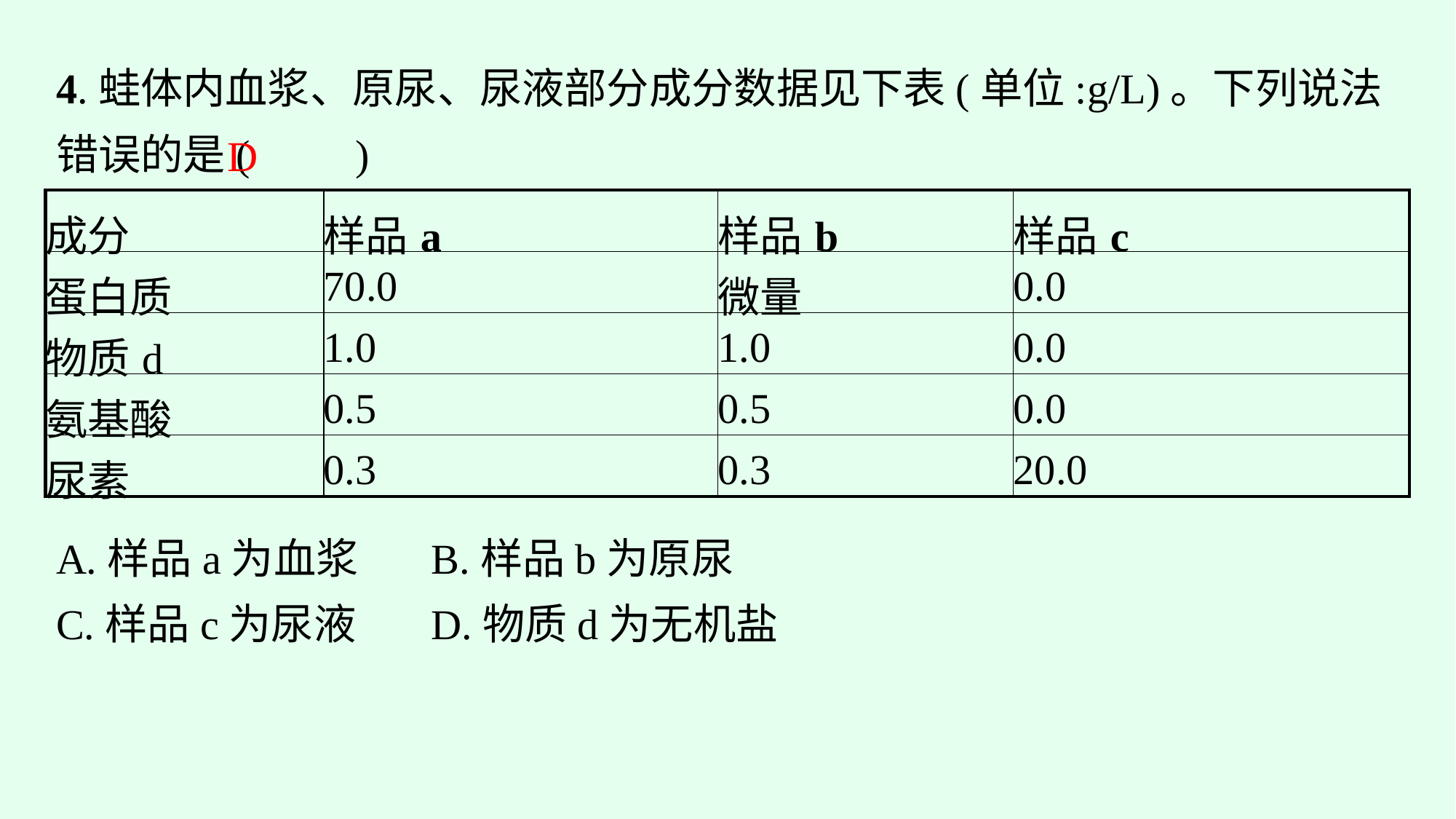

4.蛙体内血浆、原尿、尿液部分成分数据见下表(单位:g/L)。下列说法错误的是(　　)
D
| 成分 | 样品a | 样品b | 样品c |
| --- | --- | --- | --- |
| 蛋白质 | 70.0 | 微量 | 0.0 |
| 物质d | 1.0 | 1.0 | 0.0 |
| 氨基酸 | 0.5 | 0.5 | 0.0 |
| 尿素 | 0.3 | 0.3 | 20.0 |
A.样品a为血浆	B.样品b为原尿
C.样品c为尿液	D.物质d为无机盐